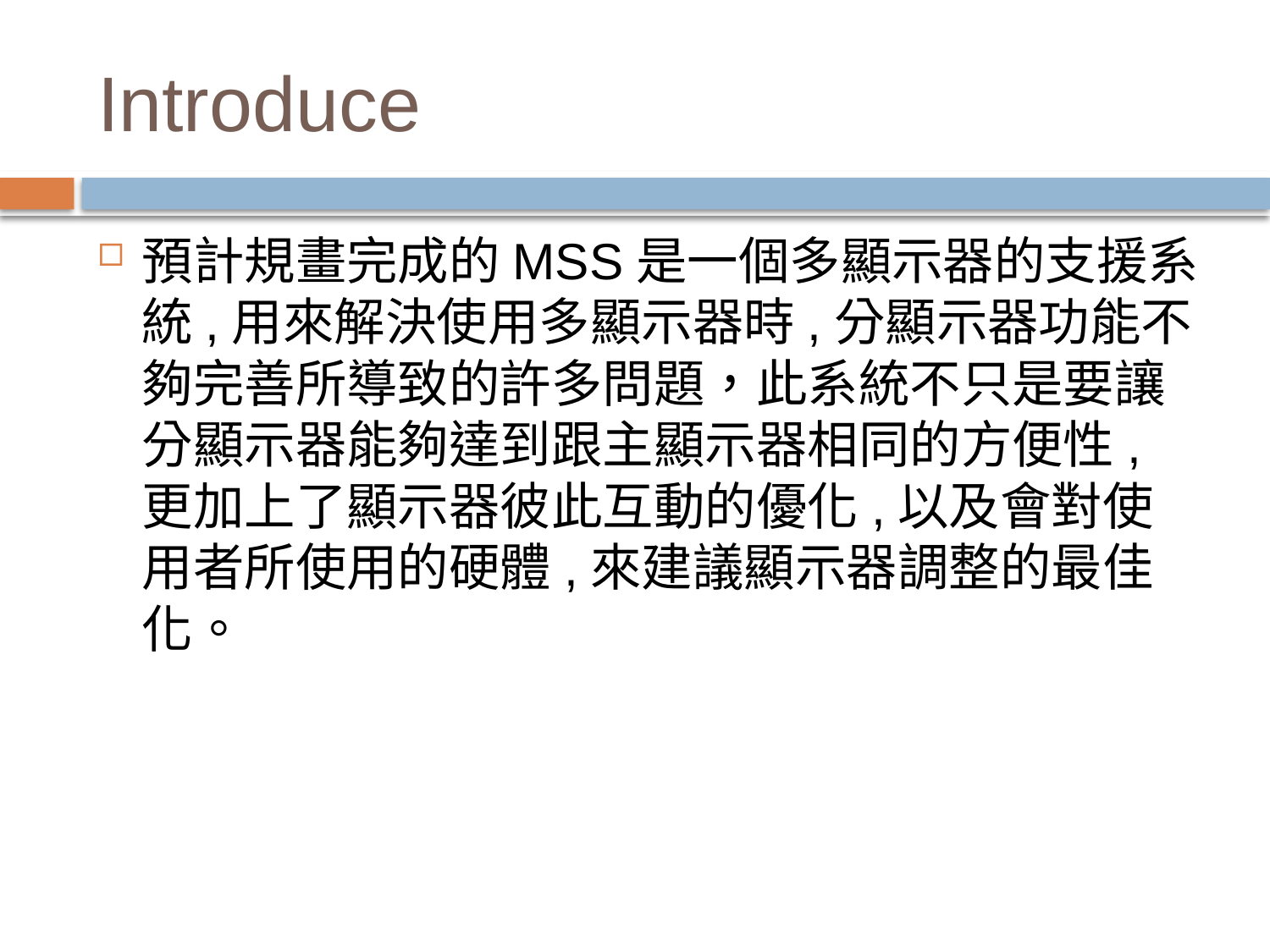

# Introduce
預計規畫完成的MSS是一個多顯示器的支援系統,用來解決使用多顯示器時,分顯示器功能不夠完善所導致的許多問題，此系統不只是要讓分顯示器能夠達到跟主顯示器相同的方便性,更加上了顯示器彼此互動的優化,以及會對使用者所使用的硬體,來建議顯示器調整的最佳化。